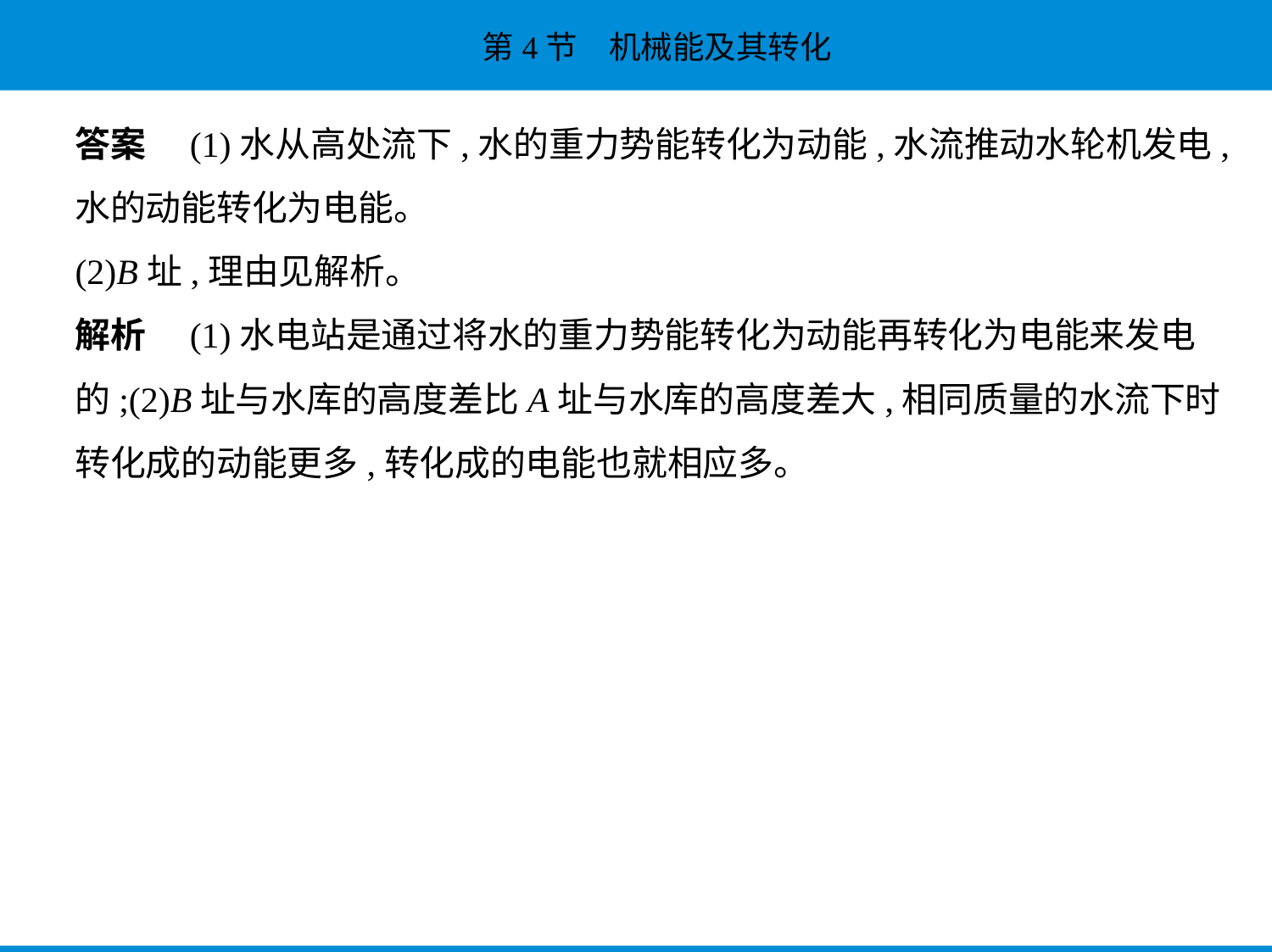

答案　(1)水从高处流下,水的重力势能转化为动能,水流推动水轮机发电,
水的动能转化为电能。
(2)B址,理由见解析。
解析　(1)水电站是通过将水的重力势能转化为动能再转化为电能来发电
的;(2)B址与水库的高度差比A址与水库的高度差大,相同质量的水流下时
转化成的动能更多,转化成的电能也就相应多。